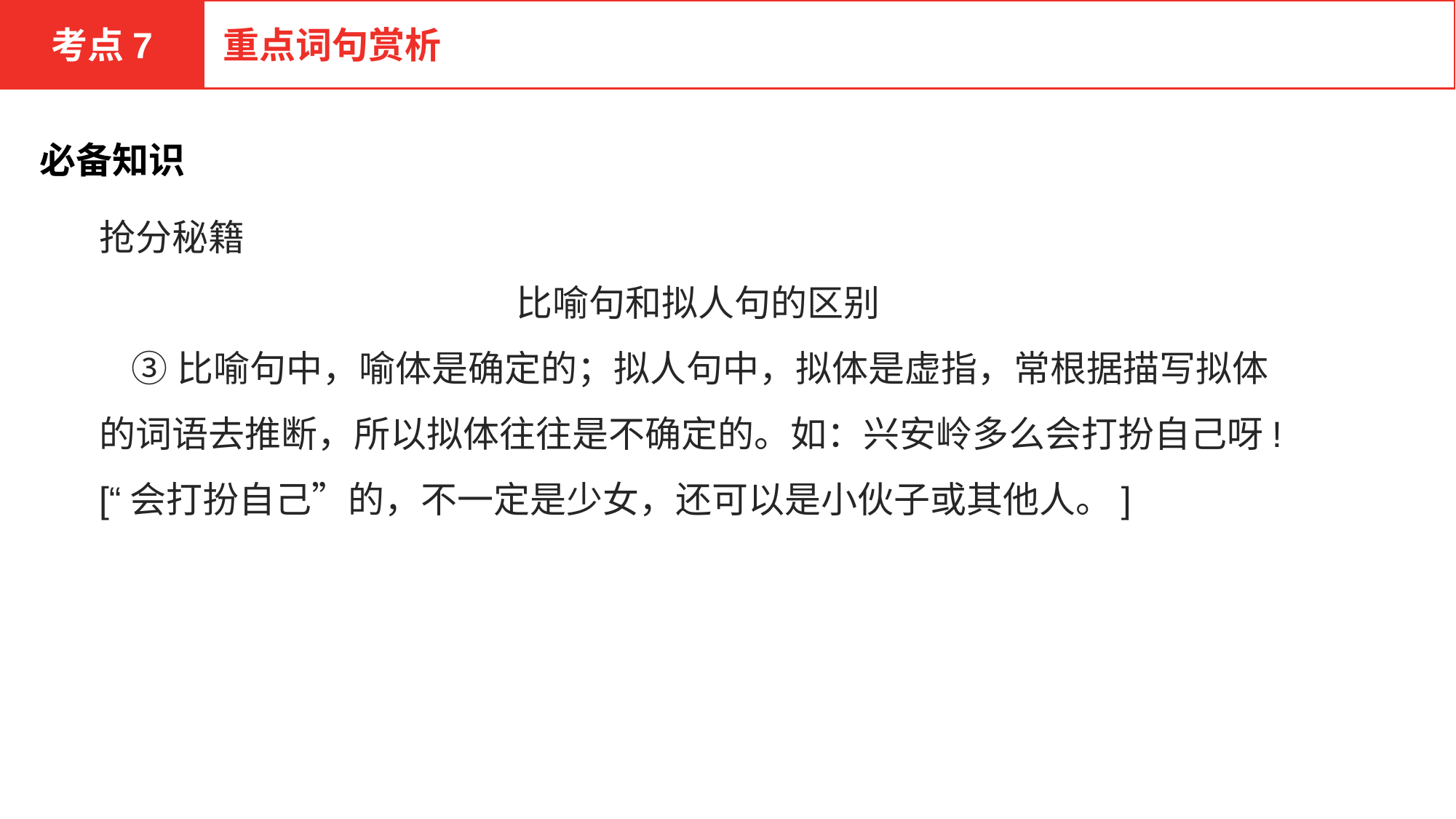

考点7
重点词句赏析
必备知识
抢分秘籍
比喻句和拟人句的区别
    ③比喻句中，喻体是确定的；拟人句中，拟体是虚指，常根据描写拟体的词语去推断，所以拟体往往是不确定的。如：兴安岭多么会打扮自己呀![“会打扮自己”的，不一定是少女，还可以是小伙子或其他人。]